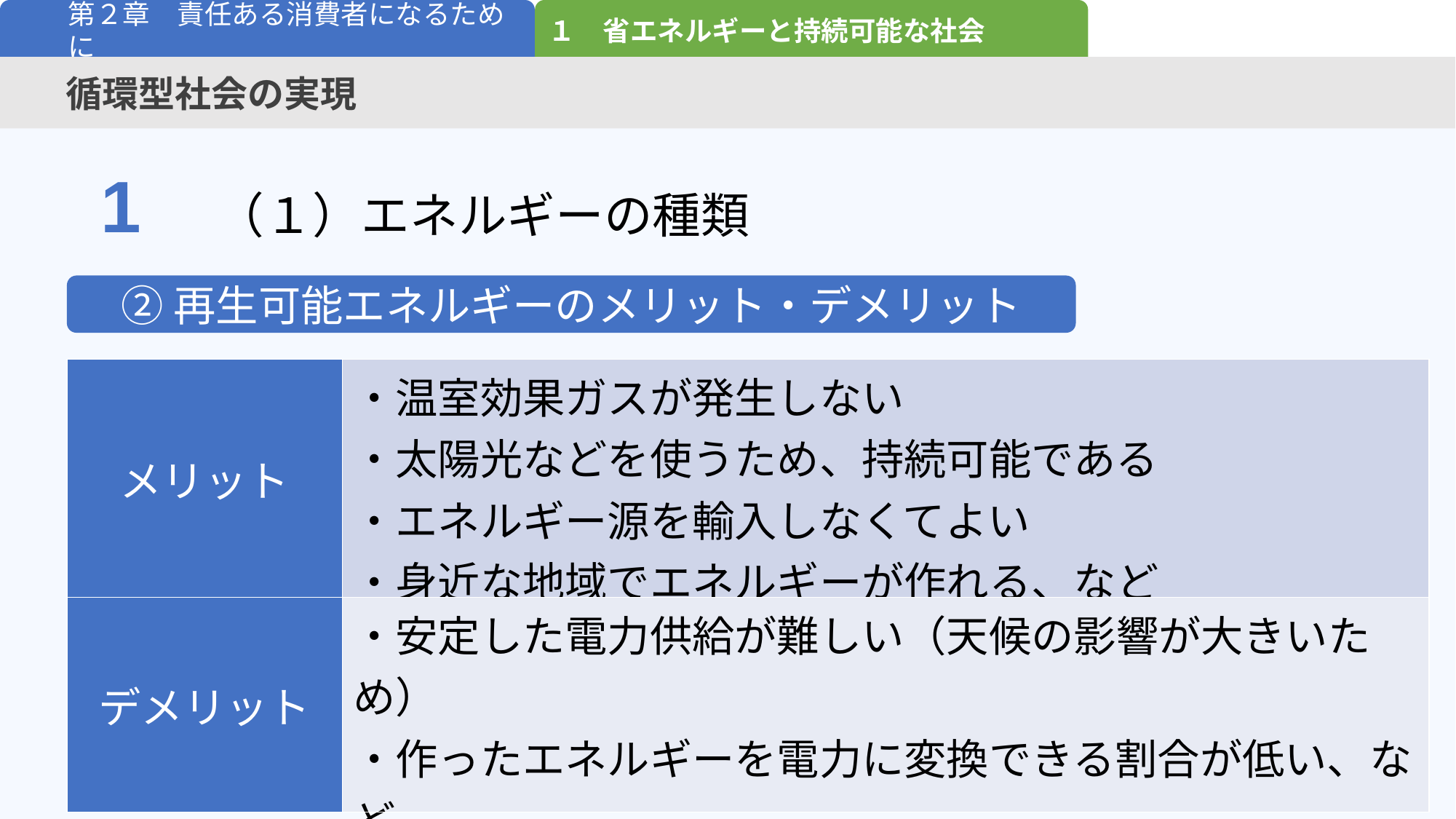

１　省エネルギーと持続可能な社会
第２章　責任ある消費者になるために
循環型社会の実現
1
（１）エネルギーの種類
②再生可能エネルギーのメリット・デメリット
| メリット | ・温室効果ガスが発生しない ・太陽光などを使うため、持続可能である ・エネルギー源を輸入しなくてよい ・身近な地域でエネルギーが作れる、など |
| --- | --- |
| デメリット | ・安定した電力供給が難しい（天候の影響が大きいため） ・作ったエネルギーを電力に変換できる割合が低い、など |